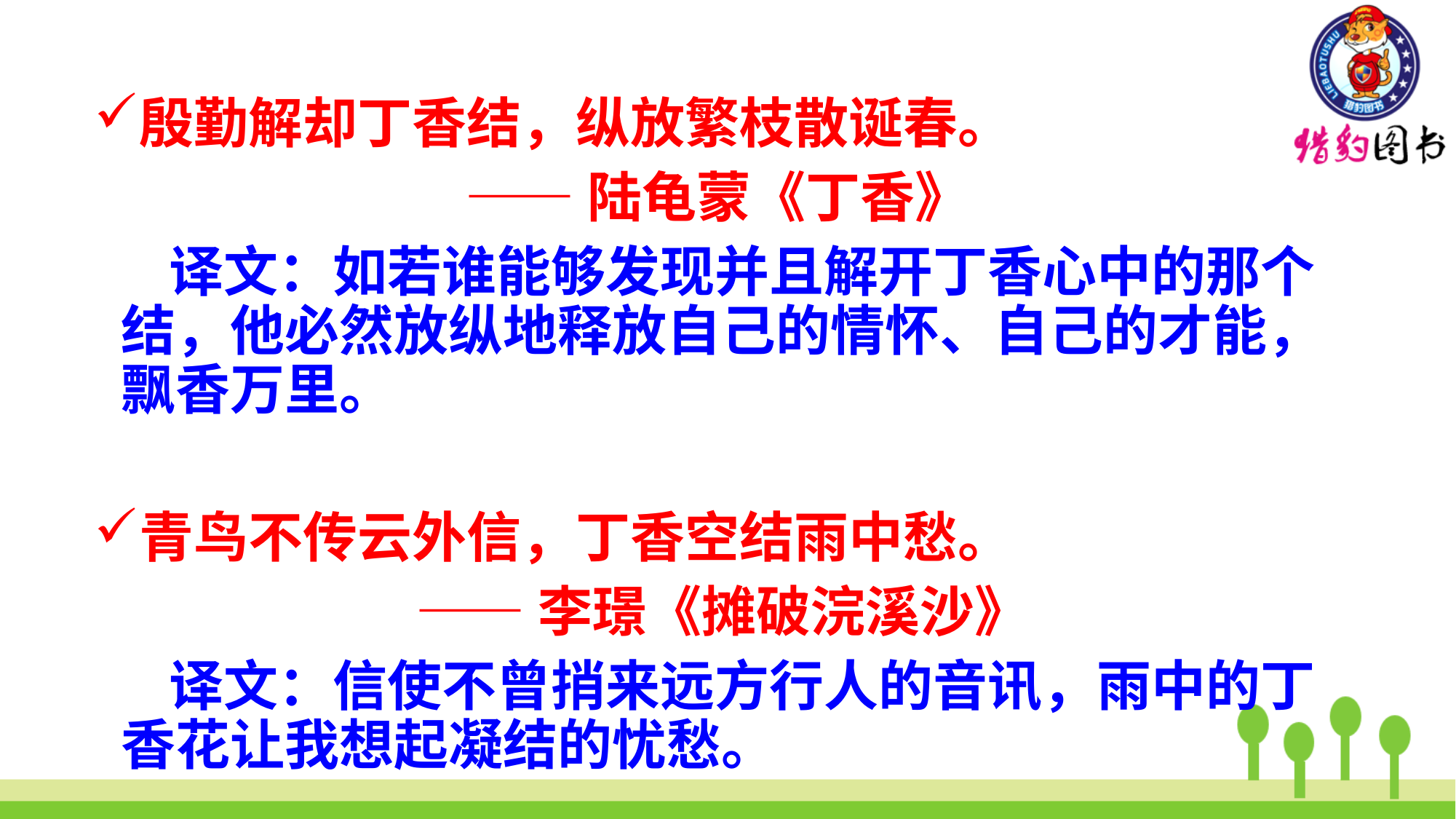

殷勤解却丁香结，纵放繁枝散诞春。
                              ——陆龟蒙《丁香》
     译文：如若谁能够发现并且解开丁香心中的那个结，他必然放纵地释放自己的情怀、自己的才能，飘香万里。

青鸟不传云外信，丁香空结雨中愁。
                          ——李璟《摊破浣溪沙》
     译文：信使不曾捎来远方行人的音讯，雨中的丁香花让我想起凝结的忧愁。